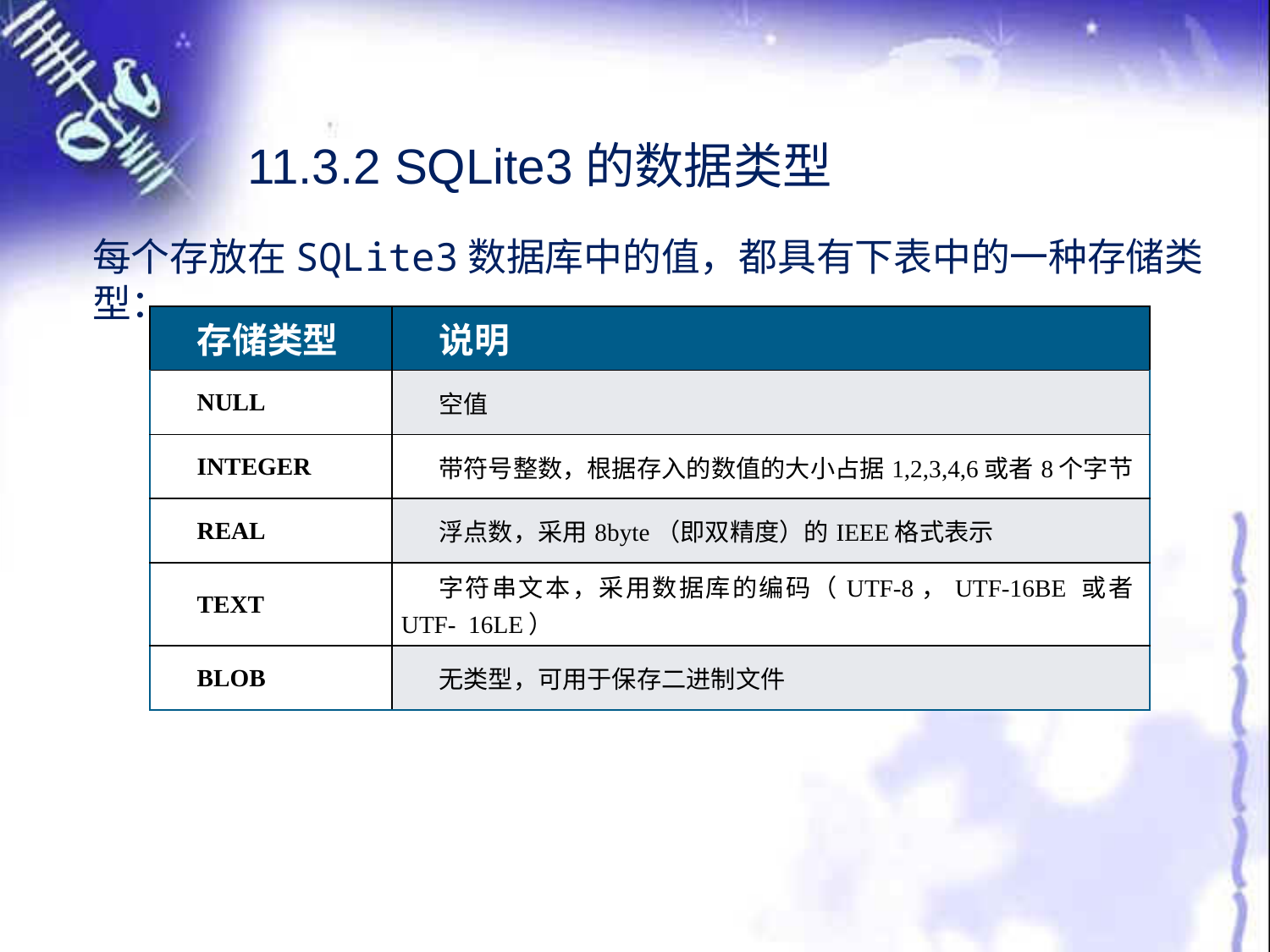

11.3.2 SQLite3的数据类型
每个存放在SQLite3数据库中的值，都具有下表中的一种存储类型：
| 存储类型 | 说明 |
| --- | --- |
| NULL | 空值 |
| INTEGER | 带符号整数，根据存入的数值的大小占据1,2,3,4,6或者8个字节 |
| REAL | 浮点数，采用8byte（即双精度）的IEEE格式表示 |
| TEXT | 字符串文本，采用数据库的编码（UTF-8，UTF-16BE 或者UTF- 16LE） |
| BLOB | 无类型，可用于保存二进制文件 |